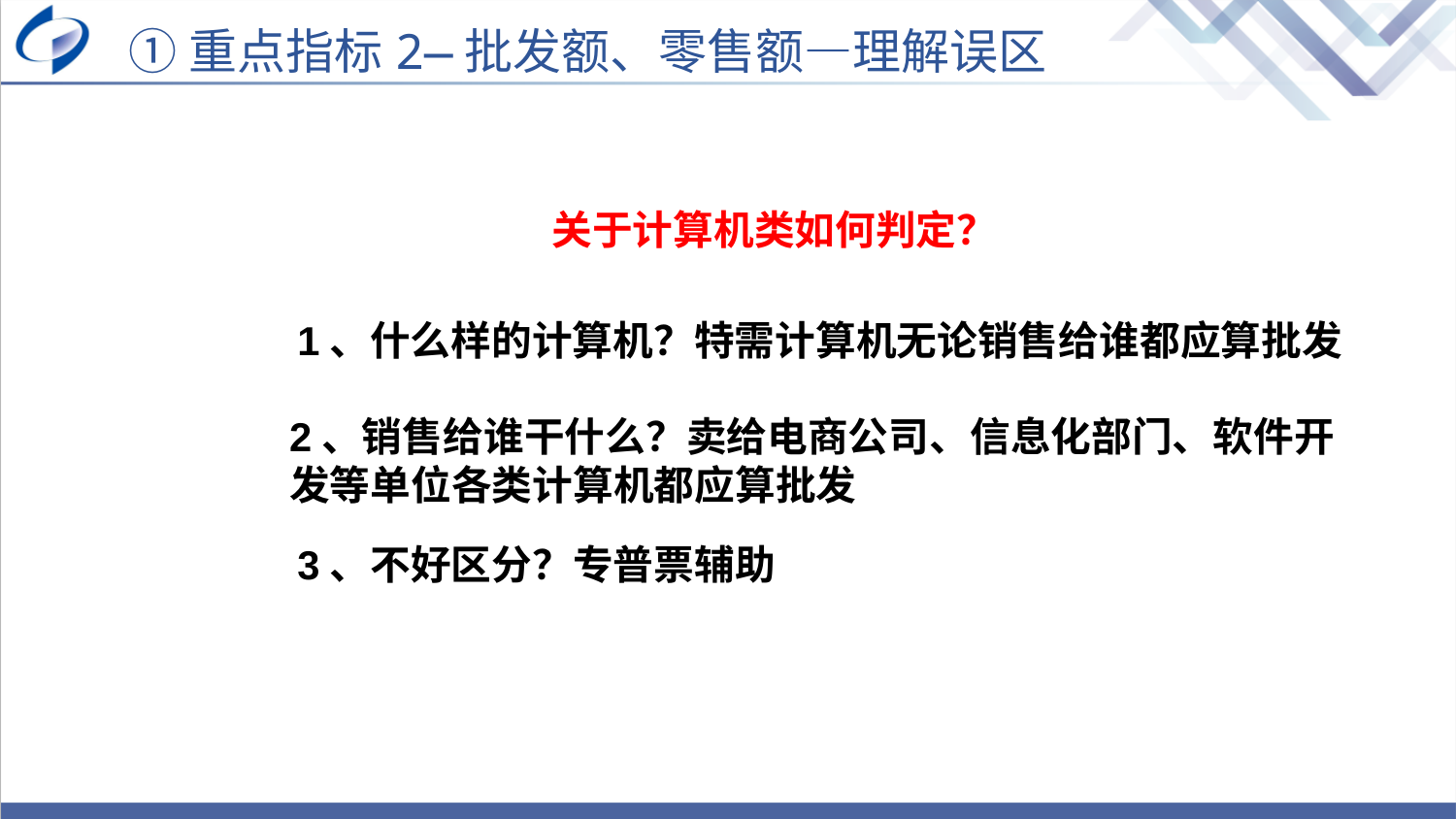

①重点指标2—批发额、零售额—理解误区
关于计算机类如何判定？
普查数据处理系统
1、什么样的计算机？特需计算机无论销售给谁都应算批发
2、销售给谁干什么？卖给电商公司、信息化部门、软件开发等单位各类计算机都应算批发
3、不好区分？专普票辅助